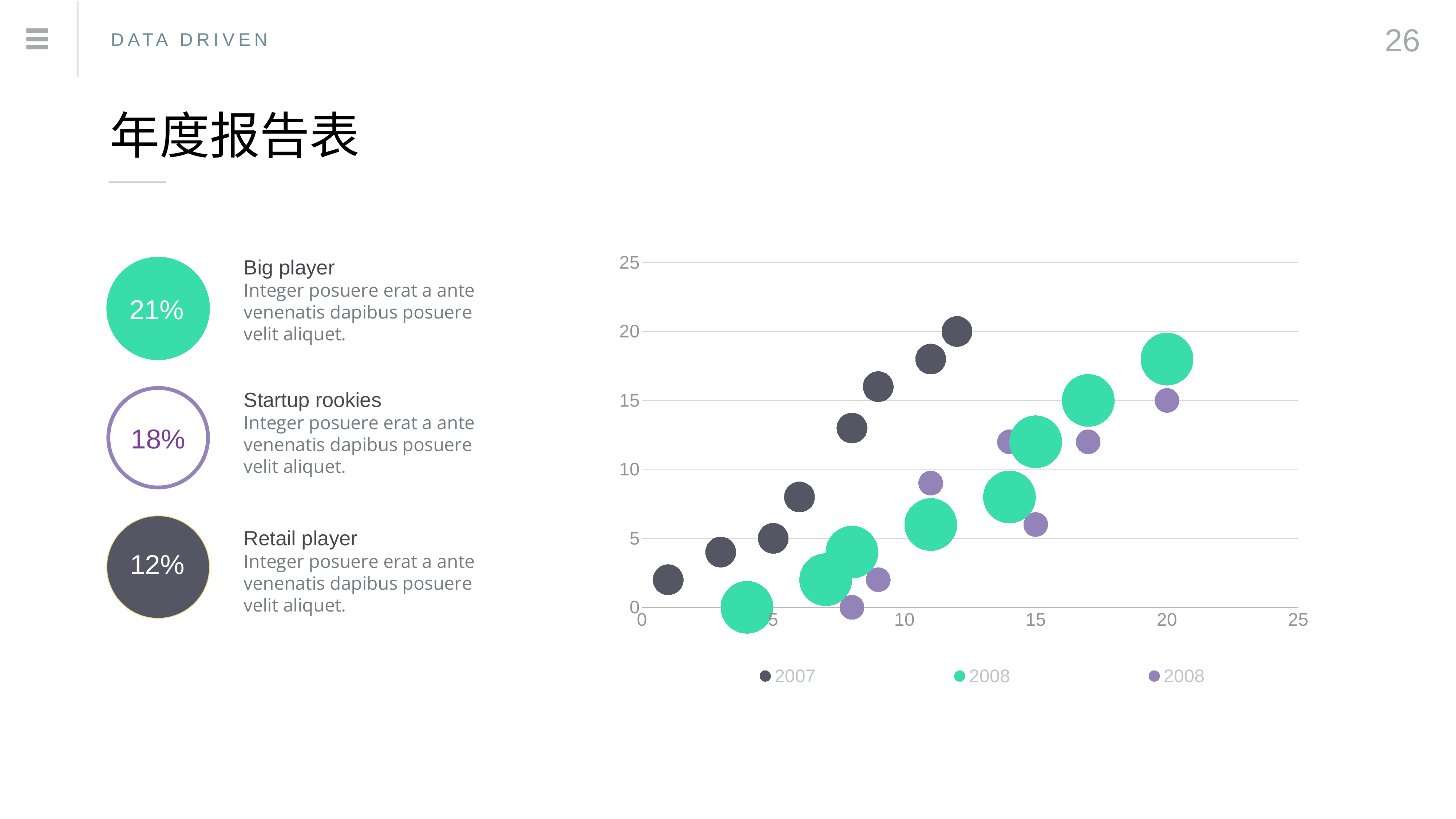

26
DATA DRIVEN
年度报告表

### Chart:

| Category | 2007 | 2008 | 2008 |
|---|---|---|---|
Big player
Integer posuere erat a ante venenatis dapibus posuere velit aliquet.

21%
Startup rookies
Integer posuere erat a ante venenatis dapibus posuere velit aliquet.

18%

Retail player
Integer posuere erat a ante venenatis dapibus posuere velit aliquet.
12%